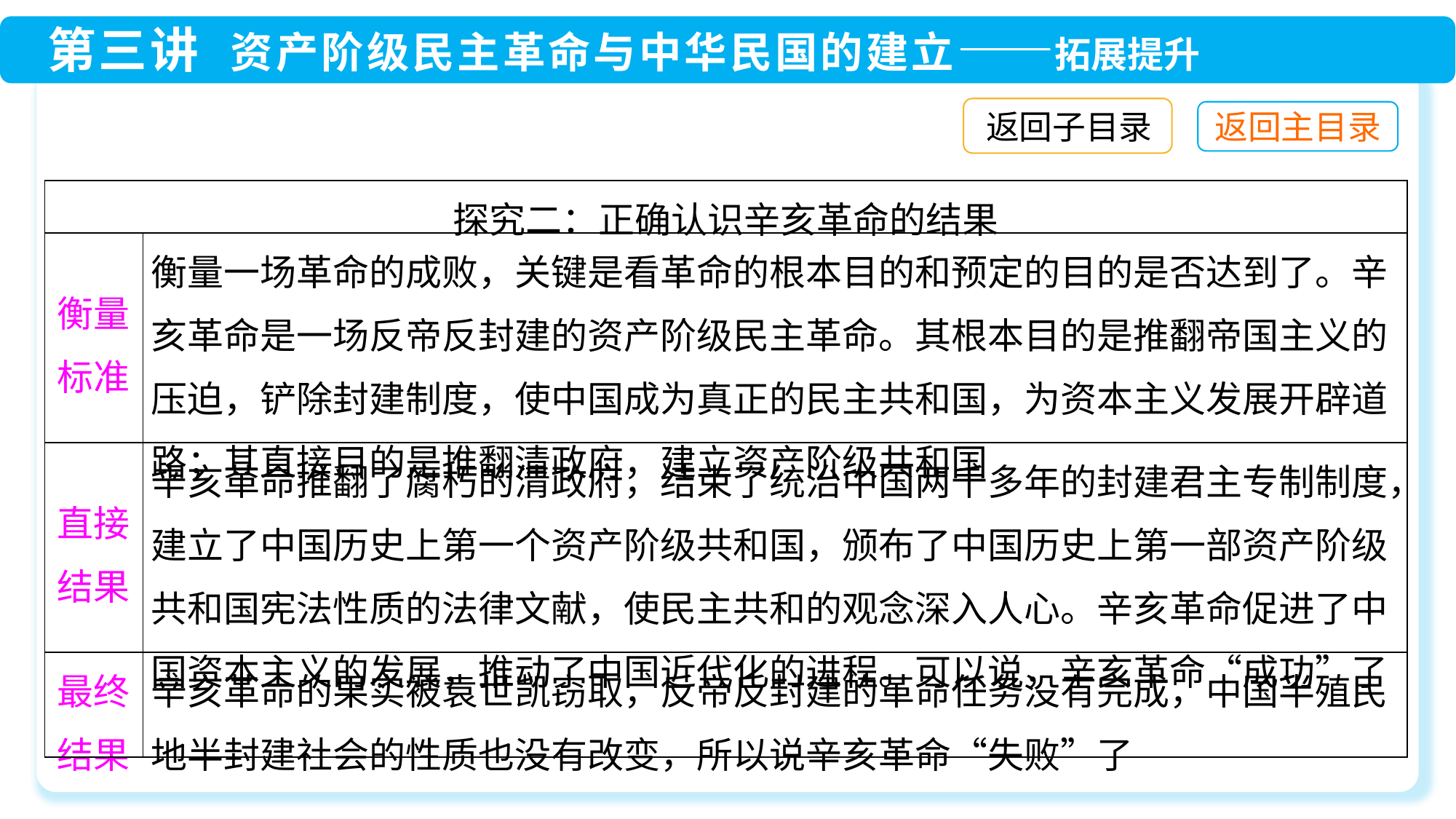

返回子目录
| 探究二：正确认识辛亥革命的结果 |  |
| --- | --- |
| 衡量 标准 | 衡量一场革命的成败，关键是看革命的根本目的和预定的目的是否达到了。辛亥革命是一场反帝反封建的资产阶级民主革命。其根本目的是推翻帝国主义的压迫，铲除封建制度，使中国成为真正的民主共和国，为资本主义发展开辟道路；其直接目的是推翻清政府，建立资产阶级共和国 |
| 直接 结果 | 辛亥革命推翻了腐朽的清政府，结束了统治中国两千多年的封建君主专制制度，建立了中国历史上第一个资产阶级共和国，颁布了中国历史上第一部资产阶级共和国宪法性质的法律文献，使民主共和的观念深入人心。辛亥革命促进了中国资本主义的发展，推动了中国近代化的进程。可以说，辛亥革命“成功”了 |
| 最终 结果 | 辛亥革命的果实被袁世凯窃取，反帝反封建的革命任务没有完成，中国半殖民地半封建社会的性质也没有改变，所以说辛亥革命“失败”了 |